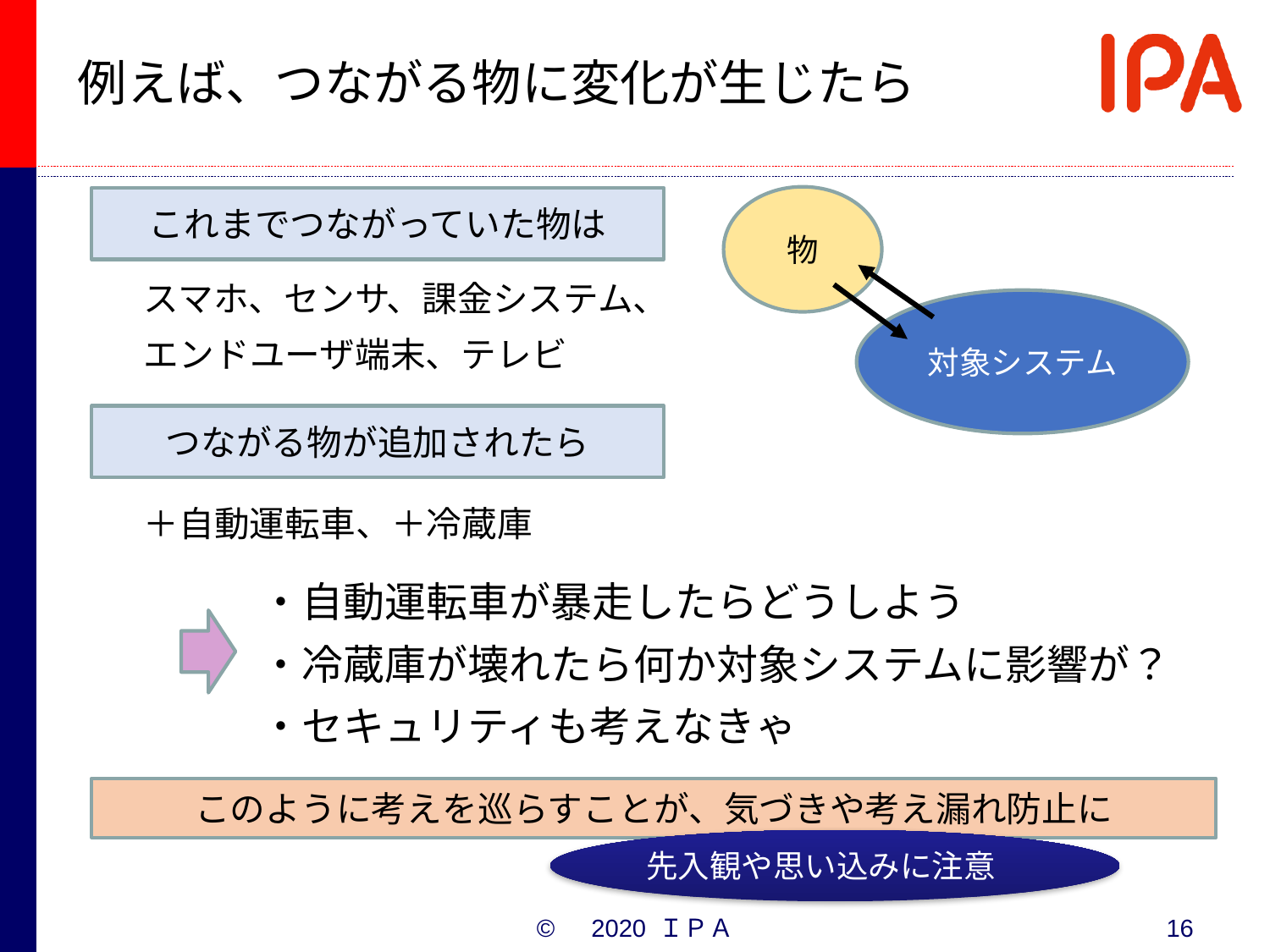

# 例えば、つながる物に変化が生じたら

物
これまでつながっていた物は
スマホ、センサ、課金システム、
エンドユーザ端末、テレビ

対象システム
つながる物が追加されたら
＋自動運転車、＋冷蔵庫
・自動運転車が暴走したらどうしよう
・冷蔵庫が壊れたら何か対象システムに影響が？
・セキュリティも考えなきゃ

このように考えを巡らすことが、気づきや考え漏れ防止に
先入観や思い込みに注意
©　2020 ＩＰＡ
16